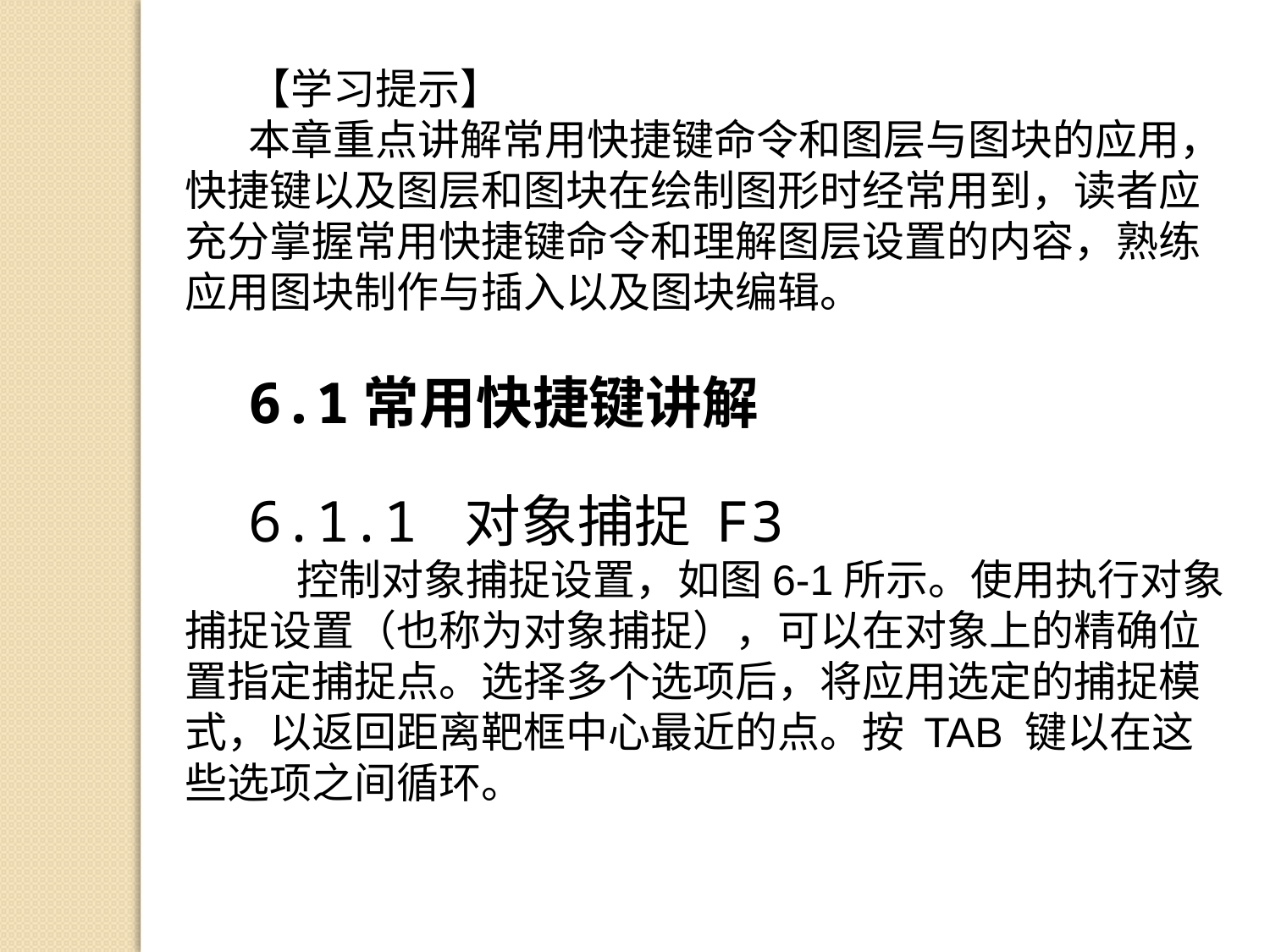

【学习提示】
本章重点讲解常用快捷键命令和图层与图块的应用，快捷键以及图层和图块在绘制图形时经常用到，读者应充分掌握常用快捷键命令和理解图层设置的内容，熟练应用图块制作与插入以及图块编辑。

6.1常用快捷键讲解

6.1.1 对象捕捉 F3
    控制对象捕捉设置，如图6-1所示。使用执行对象捕捉设置（也称为对象捕捉），可以在对象上的精确位置指定捕捉点。选择多个选项后，将应用选定的捕捉模式，以返回距离靶框中心最近的点。按 TAB 键以在这些选项之间循环。